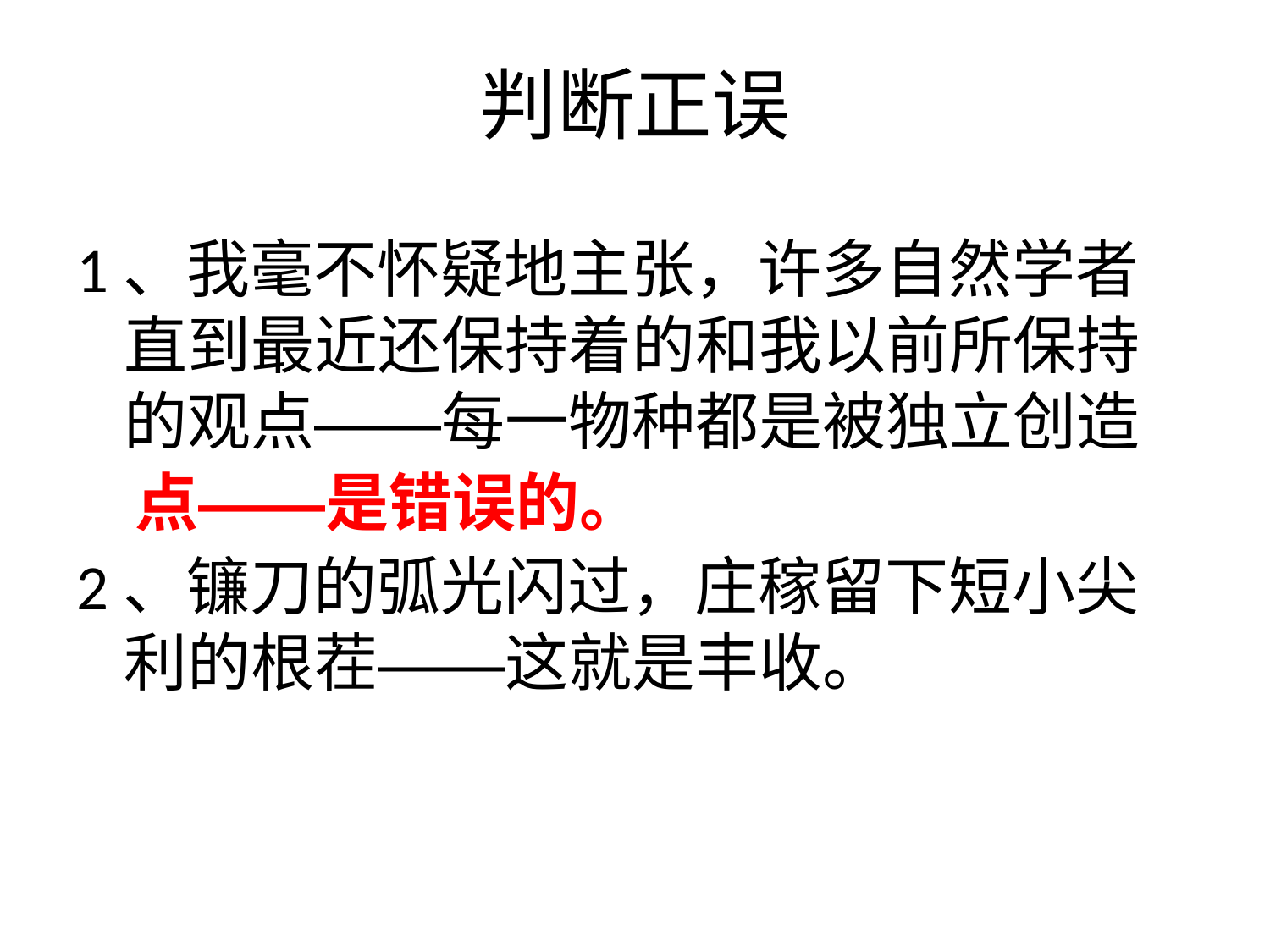

# 判断正误
1、我毫不怀疑地主张，许多自然学者直到最近还保持着的和我以前所保持的观点——每一物种都是被独立创造的观点是错误的。
2、镰刀的弧光闪过，庄稼留下短小尖利的根茬——这就是丰收。

点——是错误的。